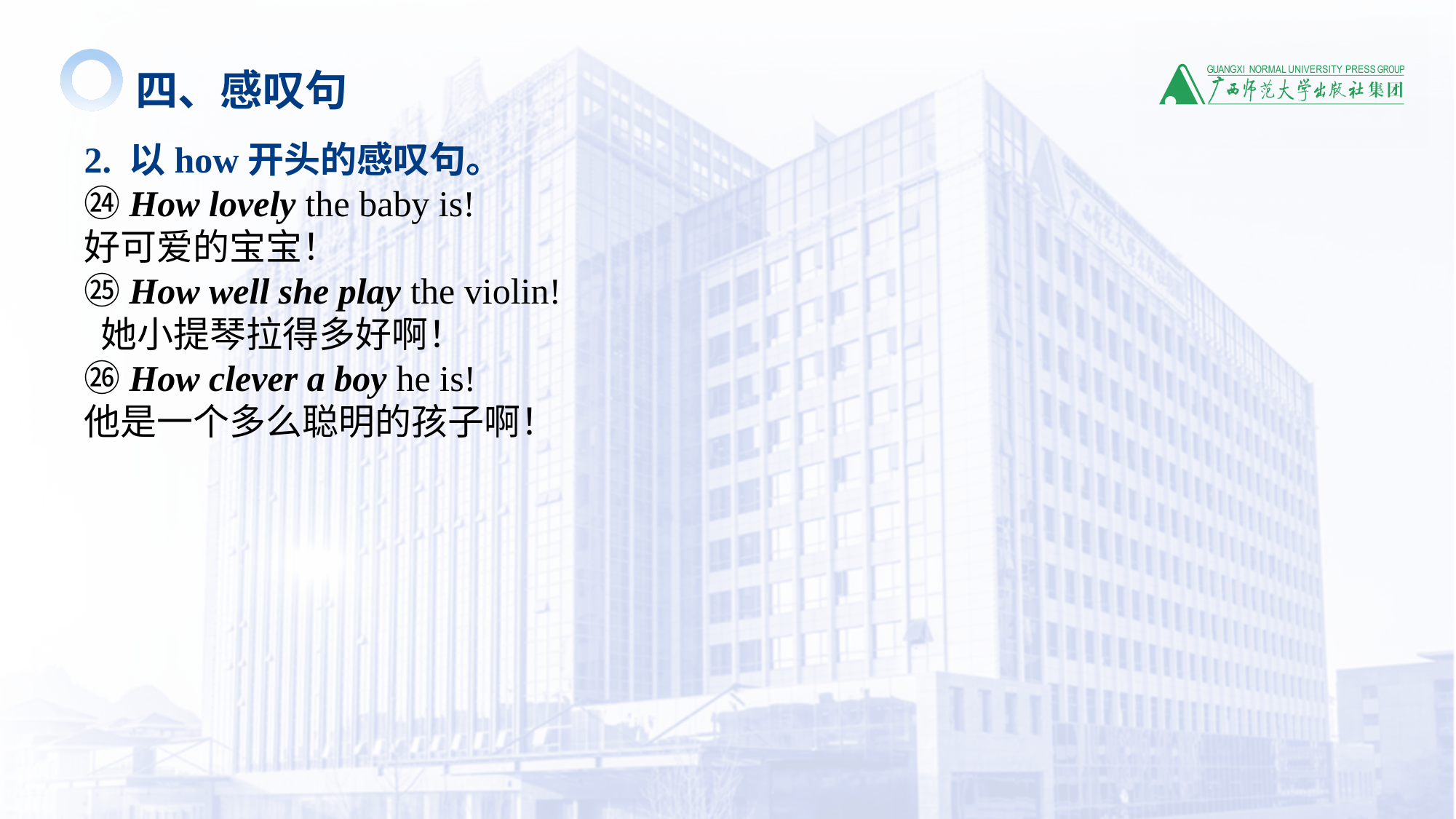

四、感叹句

2. 以how开头的感叹句。
㉔How lovely the baby is!
好可爱的宝宝！
㉕How well she play the violin!
 她小提琴拉得多好啊！
㉖How clever a boy he is!
他是一个多么聪明的孩子啊！